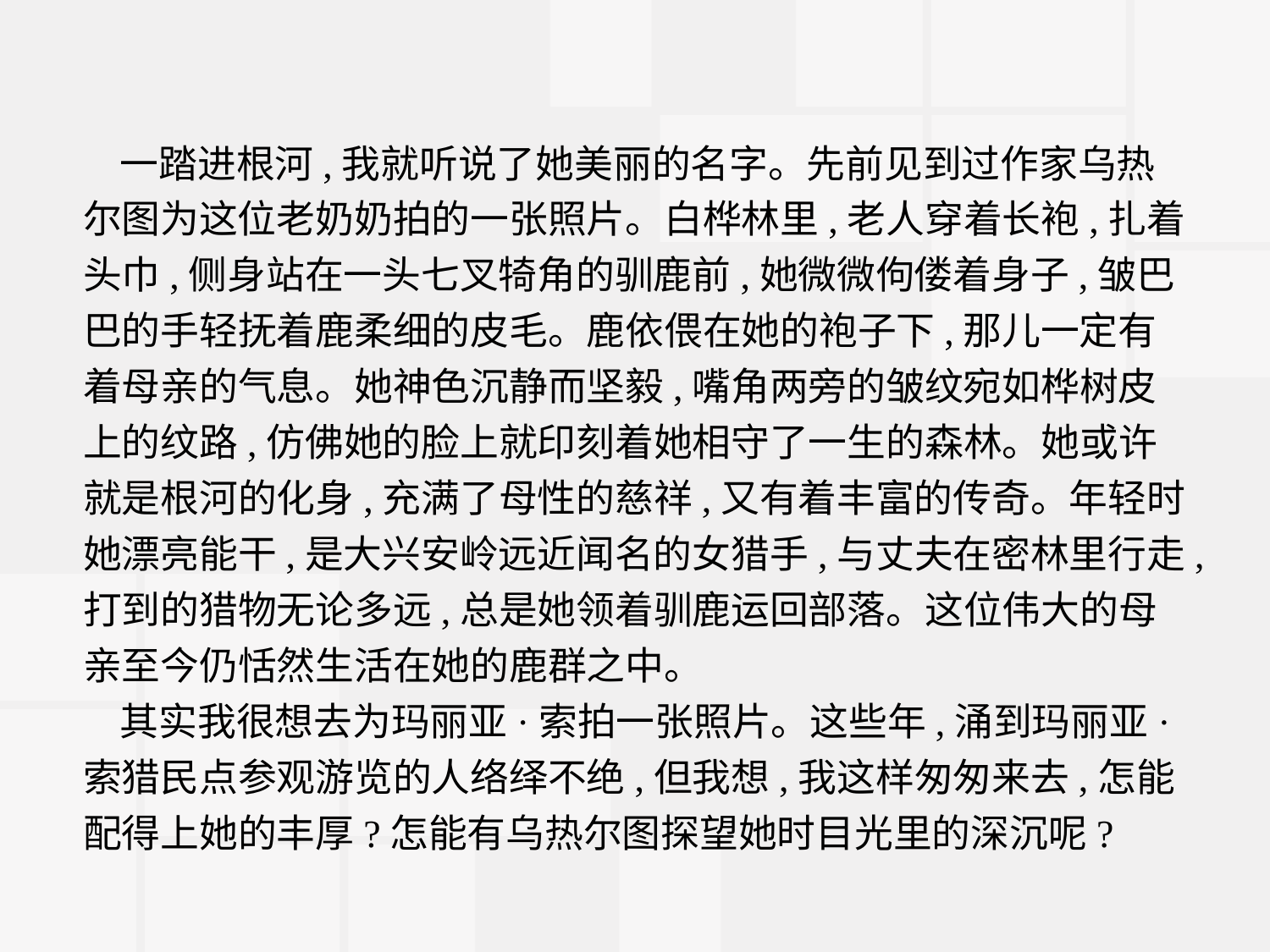

一踏进根河,我就听说了她美丽的名字。先前见到过作家乌热尔图为这位老奶奶拍的一张照片。白桦林里,老人穿着长袍,扎着头巾,侧身站在一头七叉犄角的驯鹿前,她微微佝偻着身子,皱巴巴的手轻抚着鹿柔细的皮毛。鹿依偎在她的袍子下,那儿一定有着母亲的气息。她神色沉静而坚毅,嘴角两旁的皱纹宛如桦树皮上的纹路,仿佛她的脸上就印刻着她相守了一生的森林。她或许就是根河的化身,充满了母性的慈祥,又有着丰富的传奇。年轻时她漂亮能干,是大兴安岭远近闻名的女猎手,与丈夫在密林里行走,打到的猎物无论多远,总是她领着驯鹿运回部落。这位伟大的母亲至今仍恬然生活在她的鹿群之中。
其实我很想去为玛丽亚·索拍一张照片。这些年,涌到玛丽亚·索猎民点参观游览的人络绎不绝,但我想,我这样匆匆来去,怎能配得上她的丰厚?怎能有乌热尔图探望她时目光里的深沉呢?